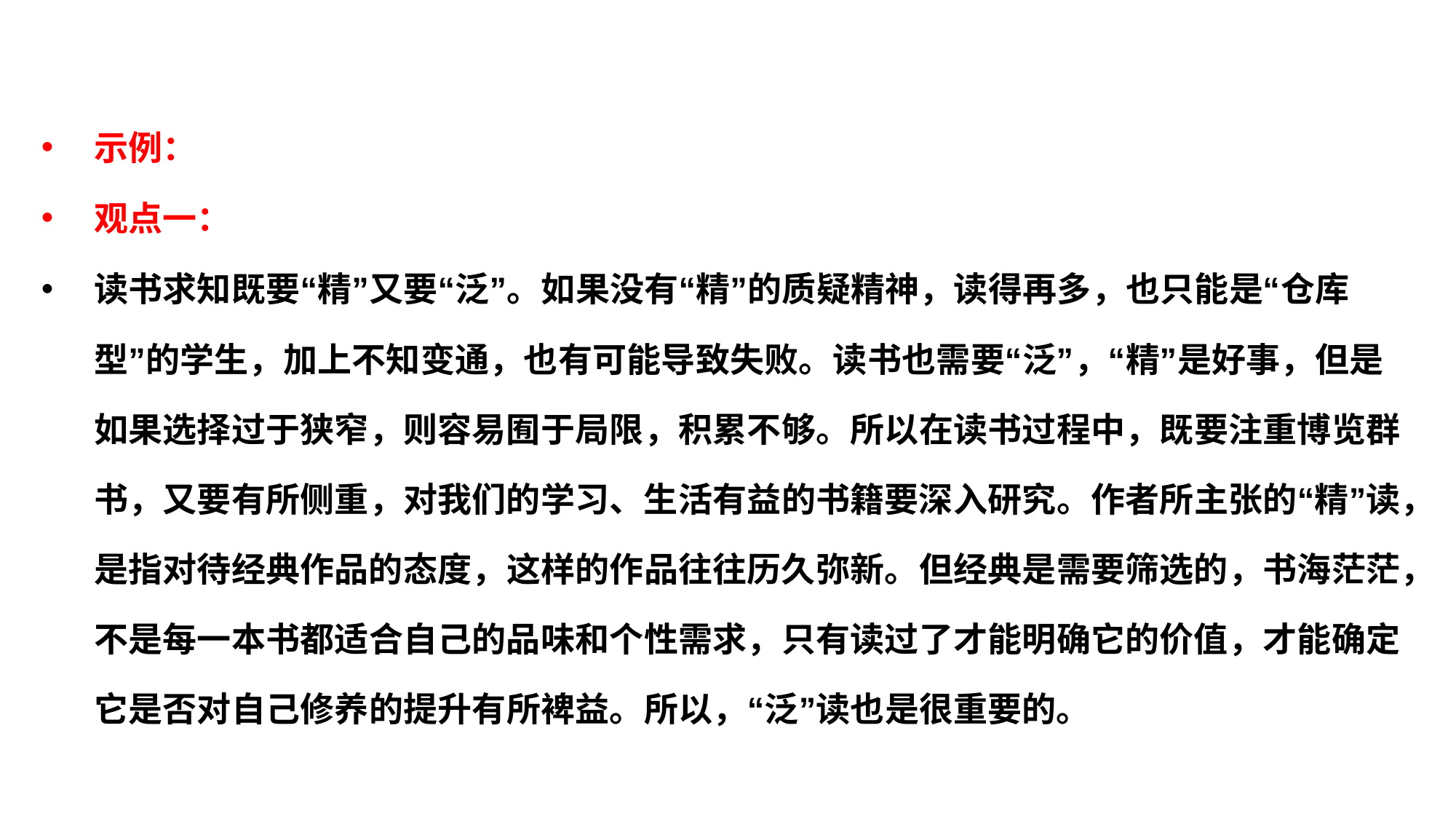

示例：
观点一：
读书求知既要“精”又要“泛”。如果没有“精”的质疑精神，读得再多，也只能是“仓库型”的学生，加上不知变通，也有可能导致失败。读书也需要“泛”，“精”是好事，但是如果选择过于狭窄，则容易囿于局限，积累不够。所以在读书过程中，既要注重博览群书，又要有所侧重，对我们的学习、生活有益的书籍要深入研究。作者所主张的“精”读，是指对待经典作品的态度，这样的作品往往历久弥新。但经典是需要筛选的，书海茫茫，不是每一本书都适合自己的品味和个性需求，只有读过了才能明确它的价值，才能确定它是否对自己修养的提升有所裨益。所以，“泛”读也是很重要的。